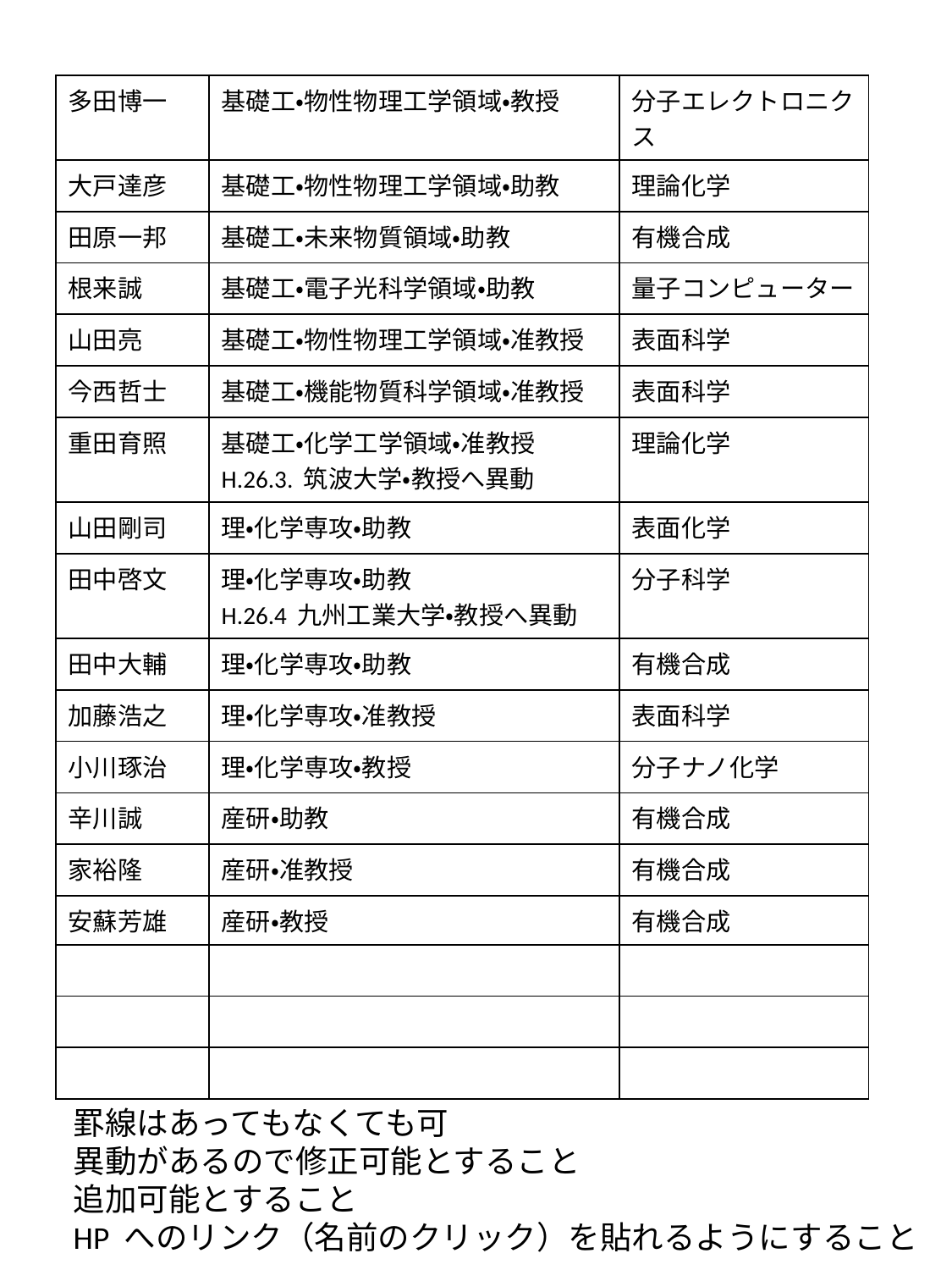

| 多田博一 | 基礎工・物性物理工学領域・教授 | 分子エレクトロニクス |
| --- | --- | --- |
| 大戸達彦 | 基礎工・物性物理工学領域・助教 | 理論化学 |
| 田原一邦 | 基礎工・未来物質領域・助教 | 有機合成 |
| 根来誠 | 基礎工・電子光科学領域・助教 | 量子コンピューター |
| 山田亮 | 基礎工・物性物理工学領域・准教授 | 表面科学 |
| 今西哲士 | 基礎工・機能物質科学領域・准教授 | 表面科学 |
| 重田育照 | 基礎工・化学工学領域・准教授 H.26.3. 筑波大学・教授へ異動 | 理論化学 |
| 山田剛司 | 理・化学専攻・助教 | 表面化学 |
| 田中啓文 | 理・化学専攻・助教 H.26.4 九州工業大学・教授へ異動 | 分子科学 |
| 田中大輔 | 理・化学専攻・助教 | 有機合成 |
| 加藤浩之 | 理・化学専攻・准教授 | 表面科学 |
| 小川琢治 | 理・化学専攻・教授 | 分子ナノ化学 |
| 辛川誠 | 産研・助教 | 有機合成 |
| 家裕隆 | 産研・准教授 | 有機合成 |
| 安蘇芳雄 | 産研・教授 | 有機合成 |
|  |  |  |
|  |  |  |
|  |  |  |
罫線はあってもなくても可
異動があるので修正可能とすること
追加可能とすること
HP へのリンク（名前のクリック）を貼れるようにすること